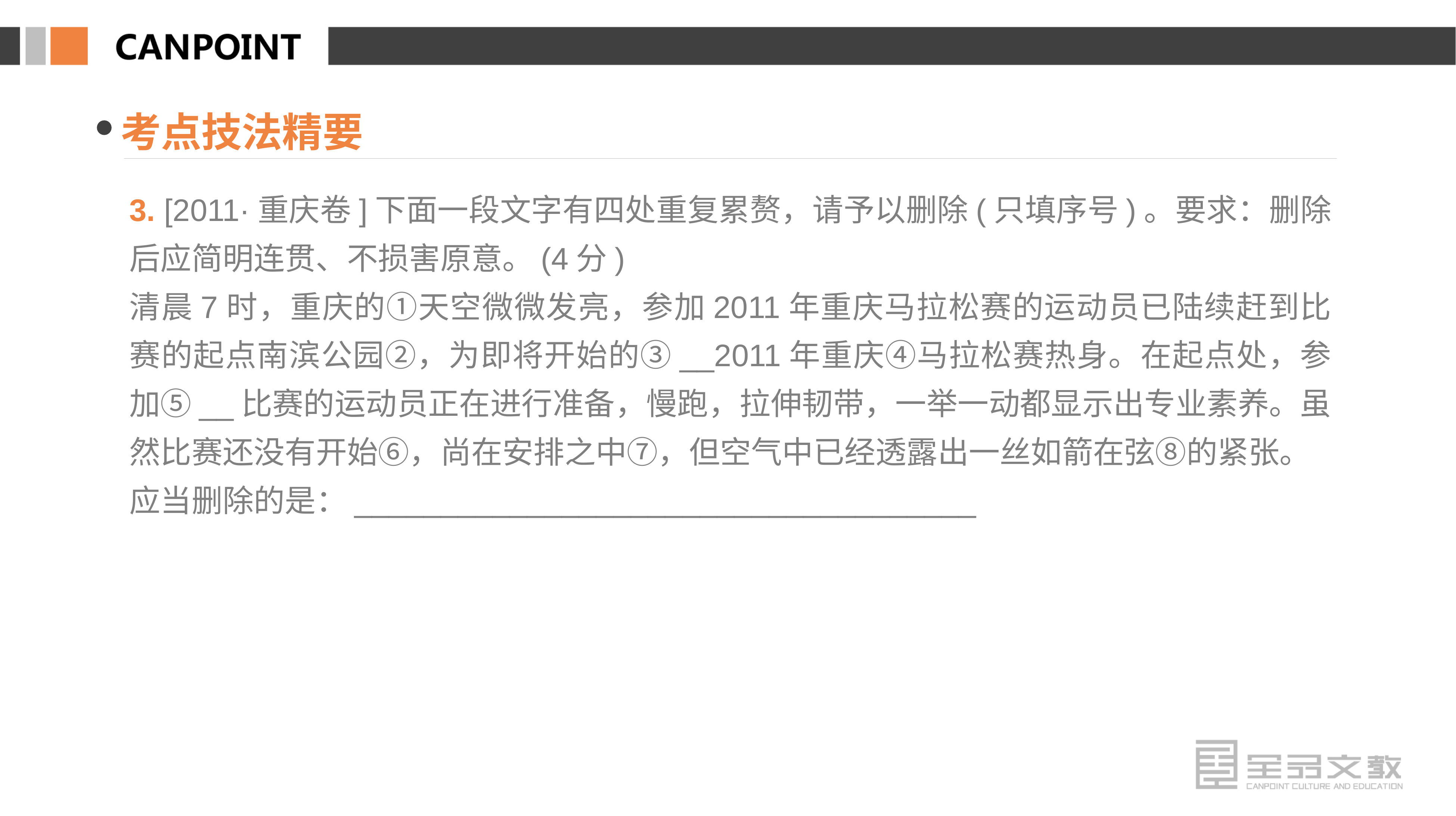

考点技法精要

3. [2011·重庆卷]下面一段文字有四处重复累赘，请予以删除(只填序号)。要求：删除后应简明连贯、不损害原意。(4分)
清晨7时，重庆的①天空微微发亮，参加2011年重庆马拉松赛的运动员已陆续赶到比赛的起点南滨公园②，为即将开始的③__2011年重庆④马拉松赛热身。在起点处，参加⑤__比赛的运动员正在进行准备，慢跑，拉伸韧带，一举一动都显示出专业素养。虽然比赛还没有开始⑥，尚在安排之中⑦，但空气中已经透露出一丝如箭在弦⑧的紧张。
应当删除的是：____________________________________